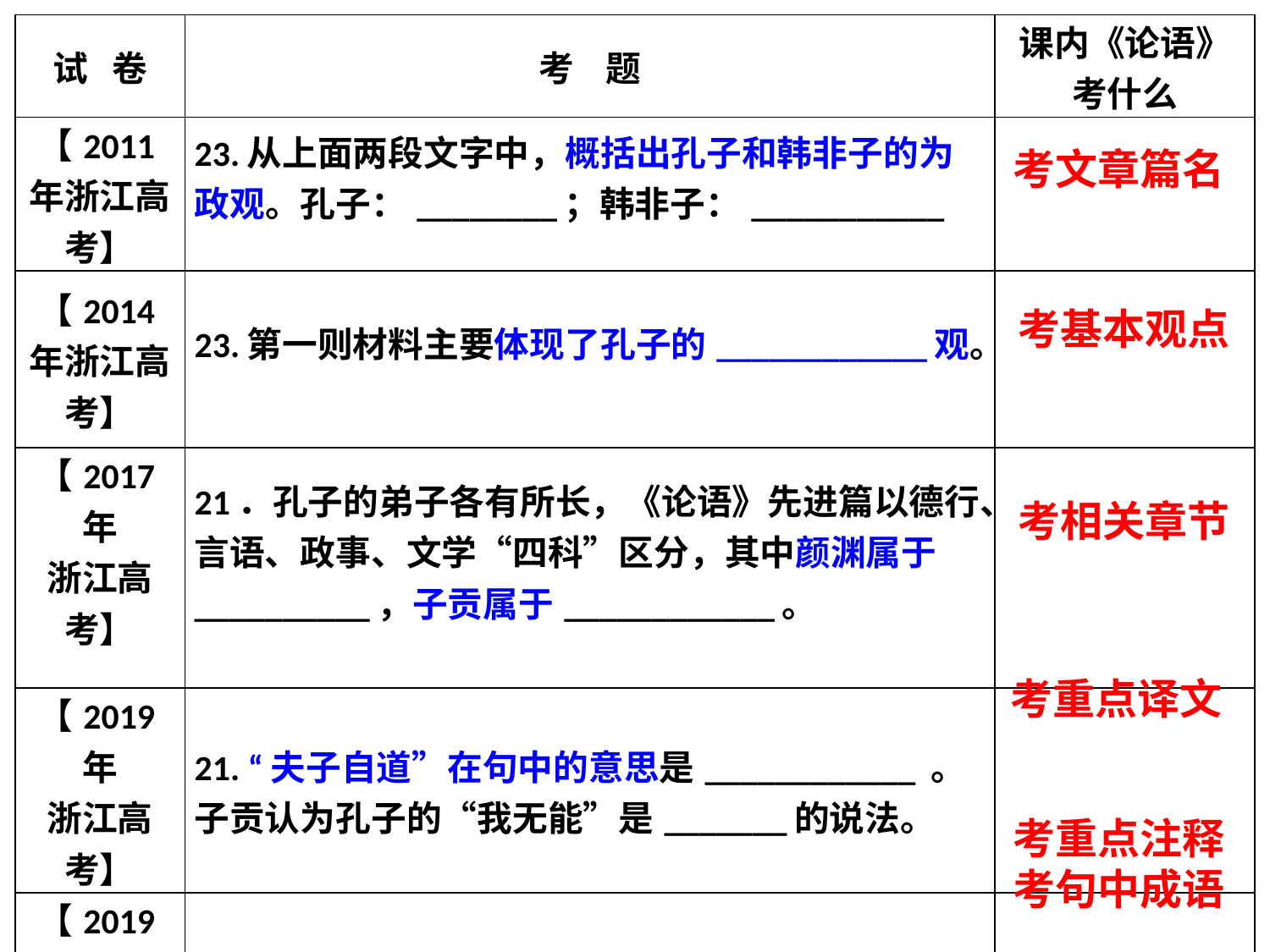

| 试 卷 | 考 题 | 课内《论语》考什么 |
| --- | --- | --- |
| 【2011年浙江高考】 | 23.从上面两段文字中，概括出孔子和韩非子的为政观。孔子：\_\_\_\_\_\_\_\_；韩非子：\_\_\_\_\_\_\_\_\_\_\_ |  |
| 【2014年浙江高考】 | 23.第一则材料主要体现了孔子的\_\_\_\_\_\_\_\_\_\_\_\_观。 |  |
| 【2017年 浙江高考】 | 21．孔子的弟子各有所长，《论语》先进篇以德行、言语、政事、文学“四科”区分，其中颜渊属于\_\_\_\_\_\_\_\_\_\_，子贡属于\_\_\_\_\_\_\_\_\_\_\_\_。 |  |
| 【2019年 浙江高考】 | 21. “夫子自道”在句中的意思是\_\_\_\_\_\_\_\_\_\_\_\_ 。子贡认为孔子的“我无能”是\_\_\_\_\_\_\_的说法。 |  |
| 【2019年11月温州一模】 | 21.材料一中“贼”的意思是\_\_\_\_\_\_；材料二中成语\_\_\_\_\_\_\_\_\_说明了士应当“弘毅”的原因。 |  |
考文章篇名
考基本观点
考相关章节
考重点译文
考重点注释
考句中成语